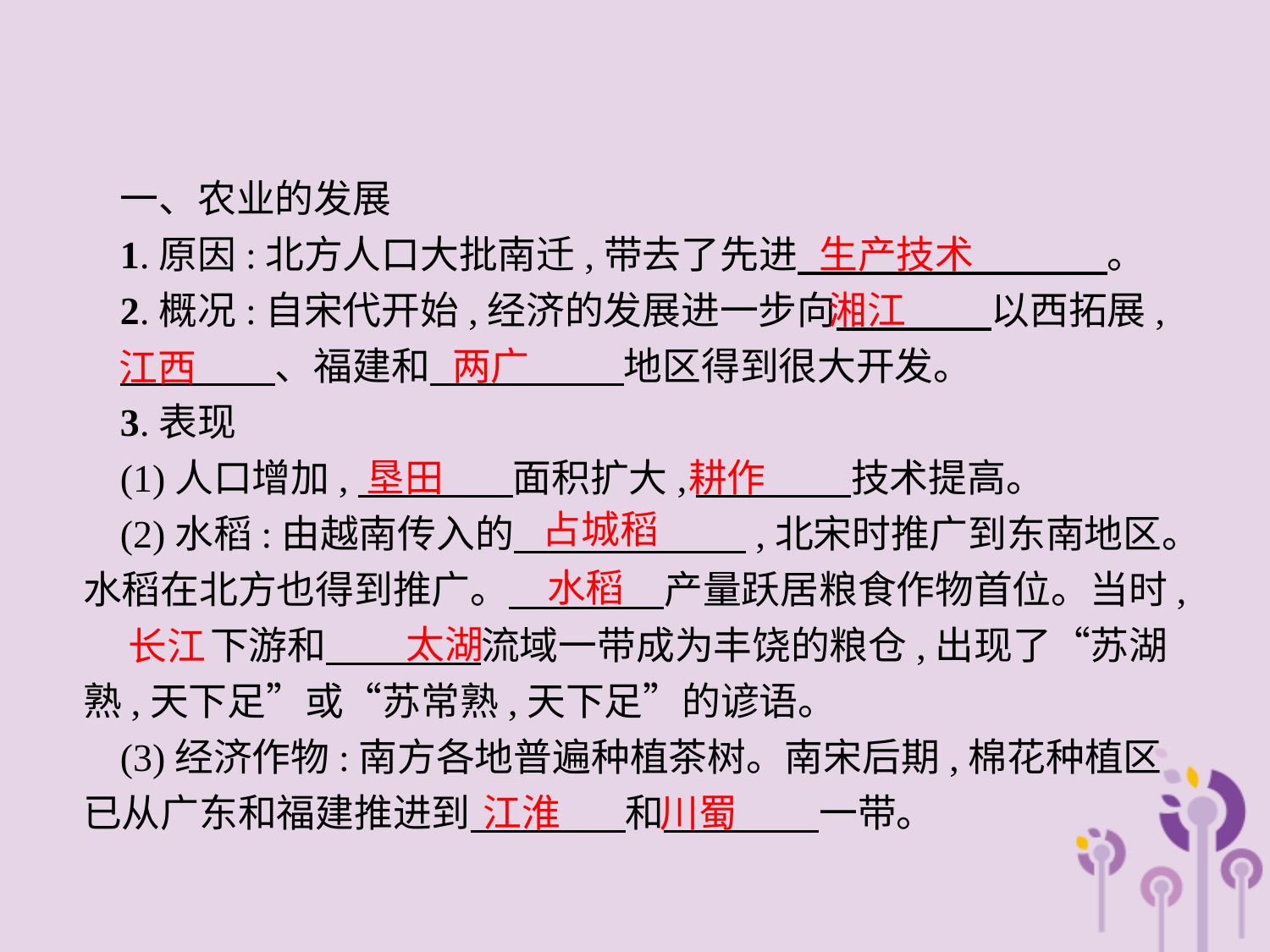

一、农业的发展
1.原因:北方人口大批南迁,带去了先进　　　　　　　　。
2.概况:自宋代开始,经济的发展进一步向　　　　以西拓展,
　　　　、福建和　　　　　地区得到很大开发。
3.表现
(1)人口增加,　　　　面积扩大,　　　　技术提高。
(2)水稻:由越南传入的　　　　　　,北宋时推广到东南地区。水稻在北方也得到推广。　　　　产量跃居粮食作物首位。当时, 	下游和　　　　流域一带成为丰饶的粮仓,出现了“苏湖熟,天下足”或“苏常熟,天下足”的谚语。
(3)经济作物:南方各地普遍种植茶树。南宋后期,棉花种植区已从广东和福建推进到　　　　和　　　　一带。
生产技术
湘江
两广
江西
垦田
耕作
占城稻
水稻
太湖
长江
江淮　       川蜀